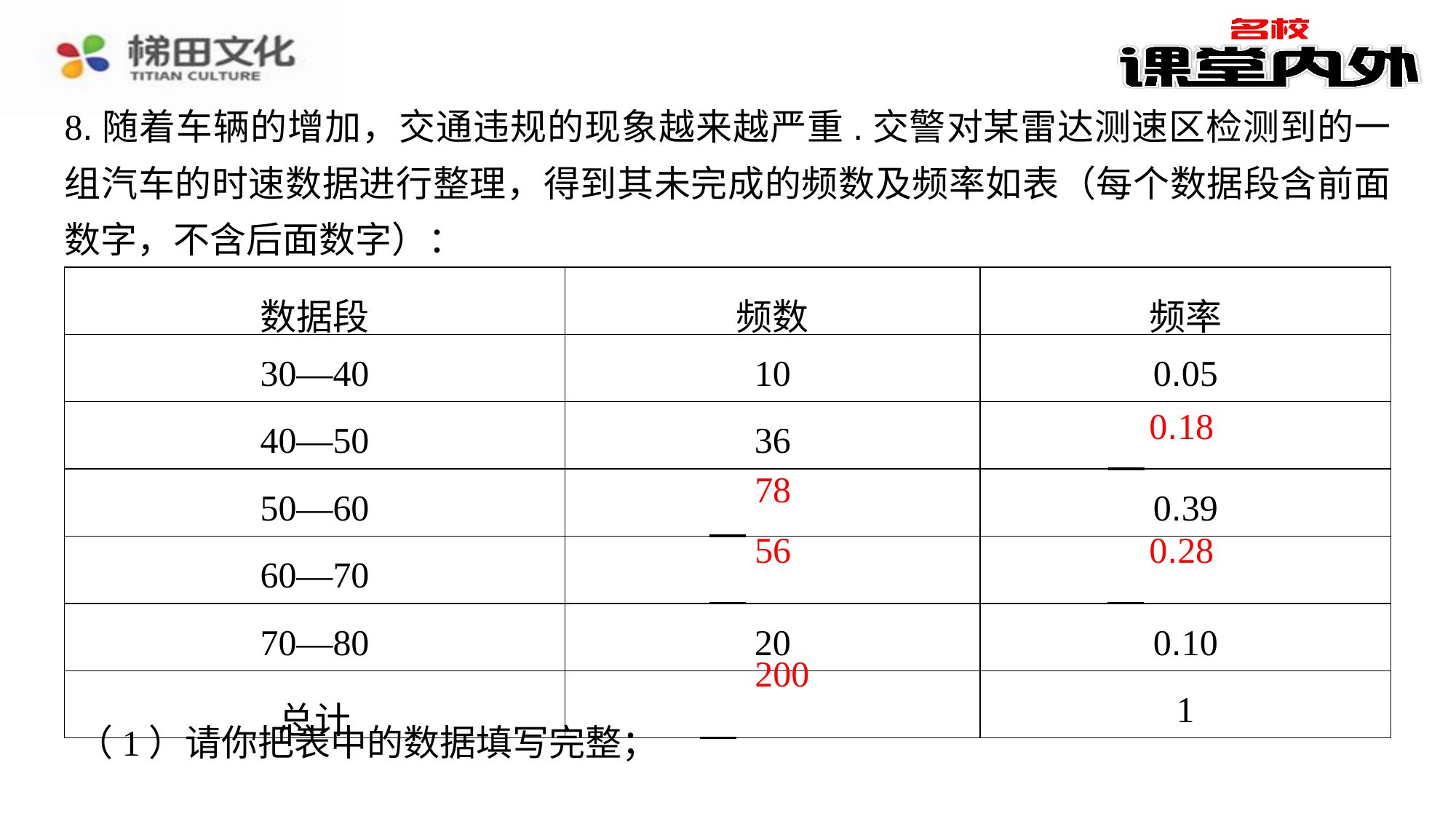

8.随着车辆的增加，交通违规的现象越来越严重.交警对某雷达测速区检测到的一组汽车的时速数据进行整理，得到其未完成的频数及频率如表（每个数据段含前面数字，不含后面数字）：
| 数据段 | 频数 | 频率 |
| --- | --- | --- |
| 30—40 | 10 | 0.05 |
| 40—50 | 36 | 0.18　⁠ |
| 50—60 | 78　⁠ | 0.39 |
| 60—70 | 56 | 0.28　⁠ |
| 70—80 | 20 | 0.10 |
| 总计 | 200　⁠ | 1 |
0.18
78
56
0.28
200
（1）请你把表中的数据填写完整；